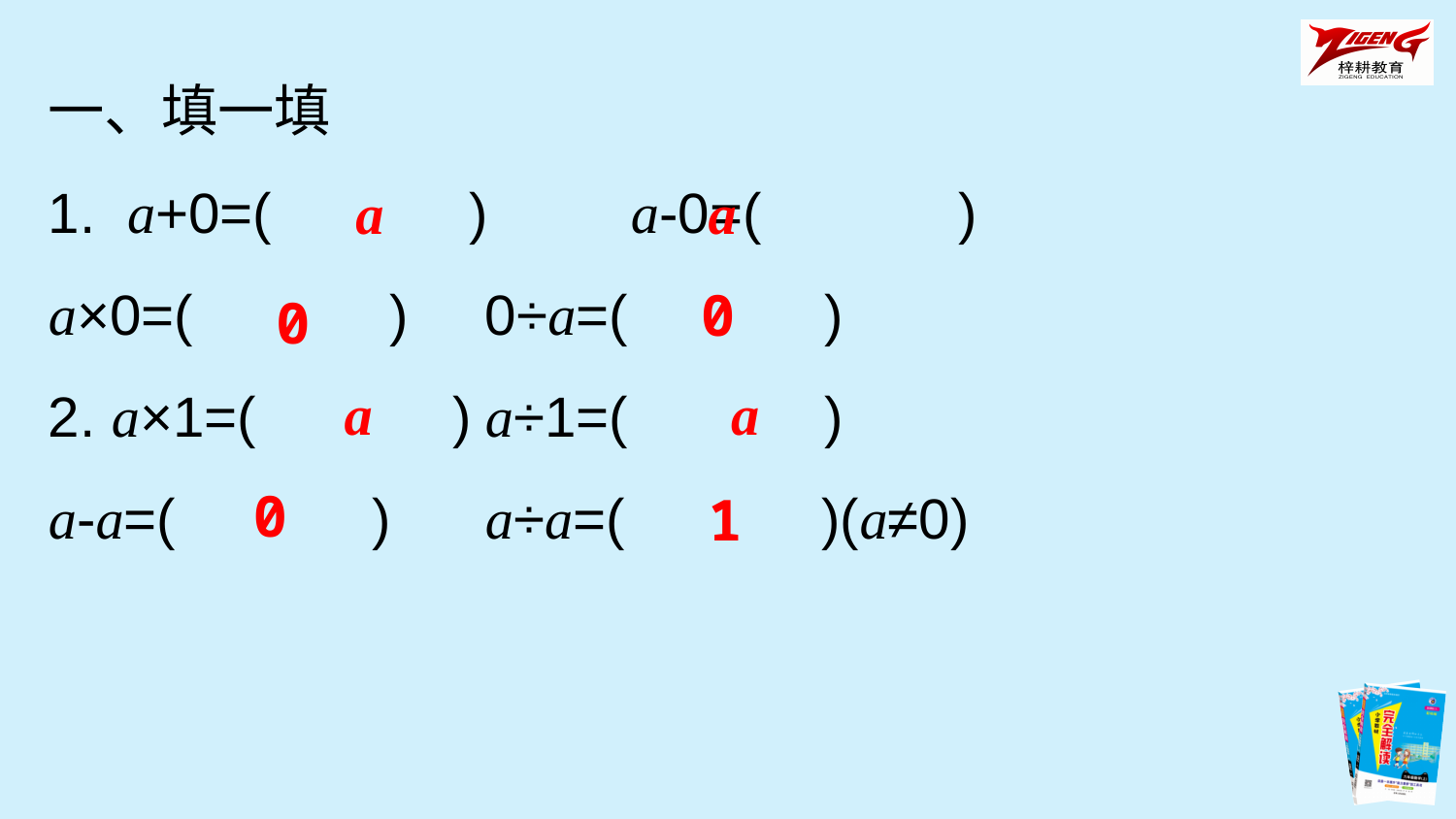

一、填一填
1.  a+0=(　　　)	a-0=(　　　)
a×0=(　　　)	0÷a=(　　　)
2. a×1=(　　　)	a÷1=(　　　)
a-a=(　　　)	a÷a=(　　　)(a≠0)
a
a
0
0
a
a
0
1